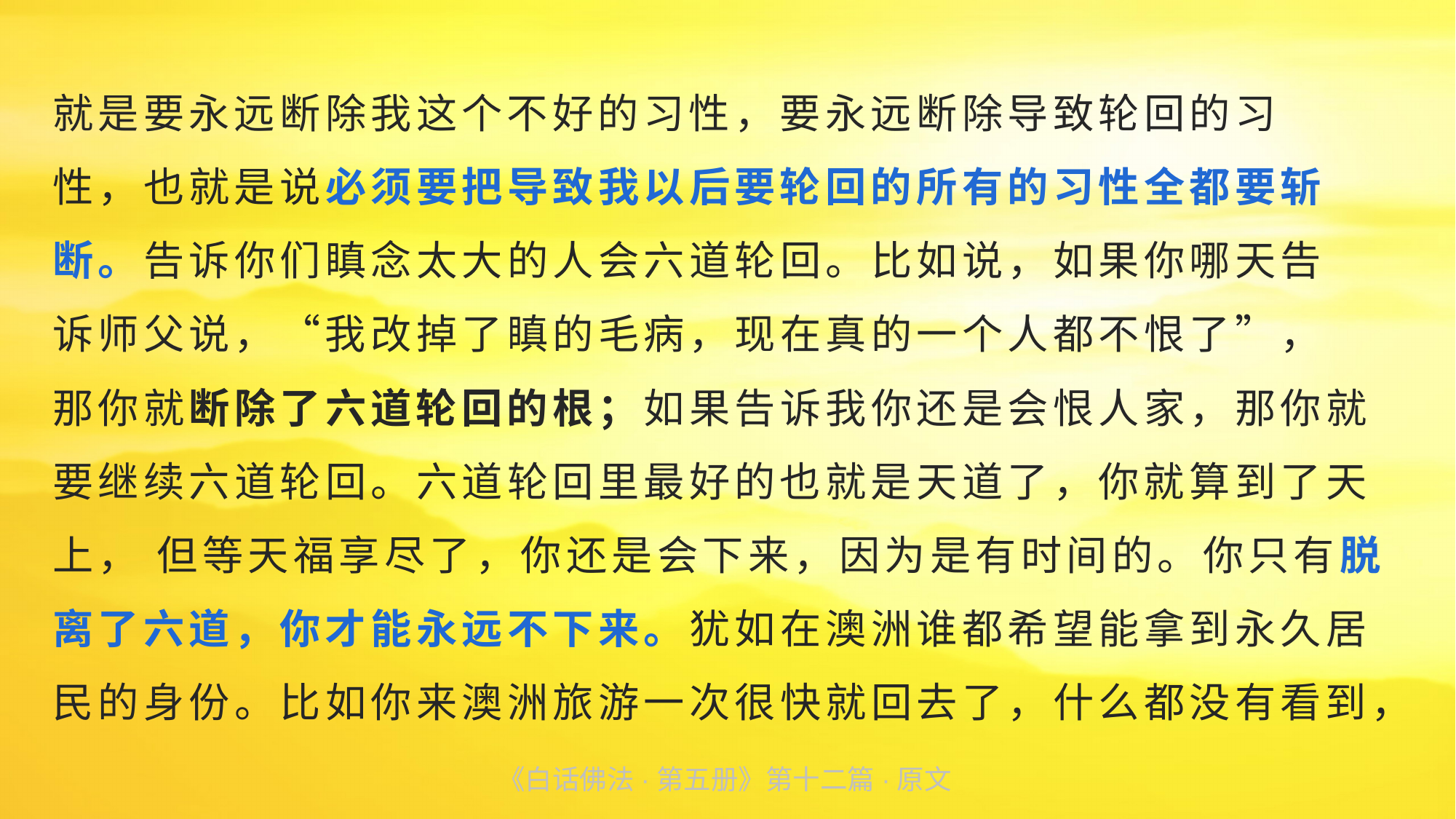

就是要永远断除我这个不好的习性，要永远断除导致轮回的习
性，也就是说必须要把导致我以后要轮回的所有的习性全都要斩
断。告诉你们瞋念太大的人会六道轮回。比如说，如果你哪天告
诉师父说，“我改掉了瞋的毛病，现在真的一个人都不恨了”，
那你就断除了六道轮回的根；如果告诉我你还是会恨人家，那你就要继续六道轮回。六道轮回里最好的也就是天道了，你就算到了天上， 但等天福享尽了，你还是会下来，因为是有时间的。你只有脱离了六道，你才能永远不下来。犹如在澳洲谁都希望能拿到永久居民的身份。比如你来澳洲旅游一次很快就回去了，什么都没有看到，
《白话佛法·第五册》第十二篇·原文